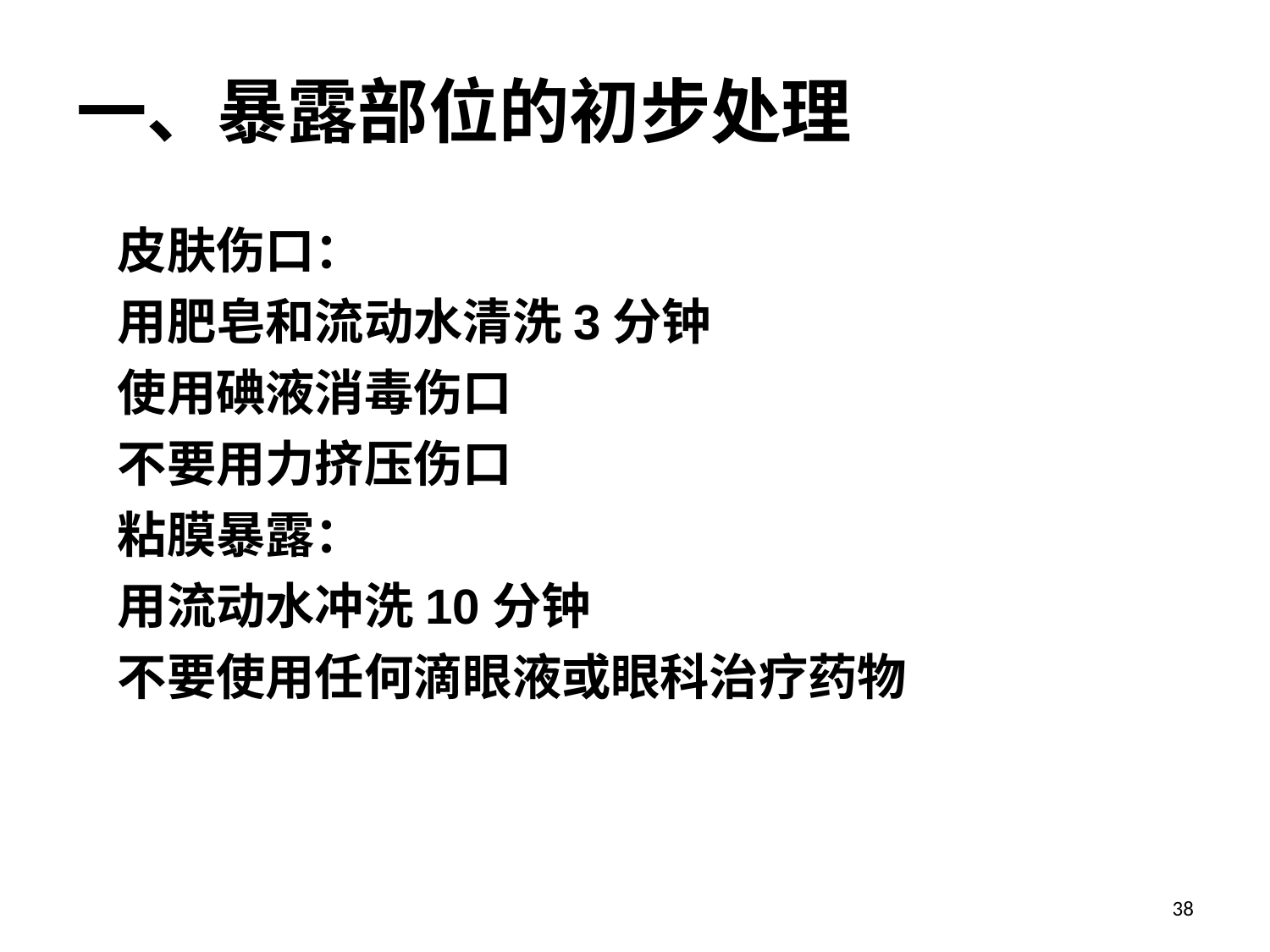

一、暴露部位的初步处理
皮肤伤口：
用肥皂和流动水清洗3分钟
使用碘液消毒伤口
不要用力挤压伤口
粘膜暴露：
用流动水冲洗10分钟
不要使用任何滴眼液或眼科治疗药物
38